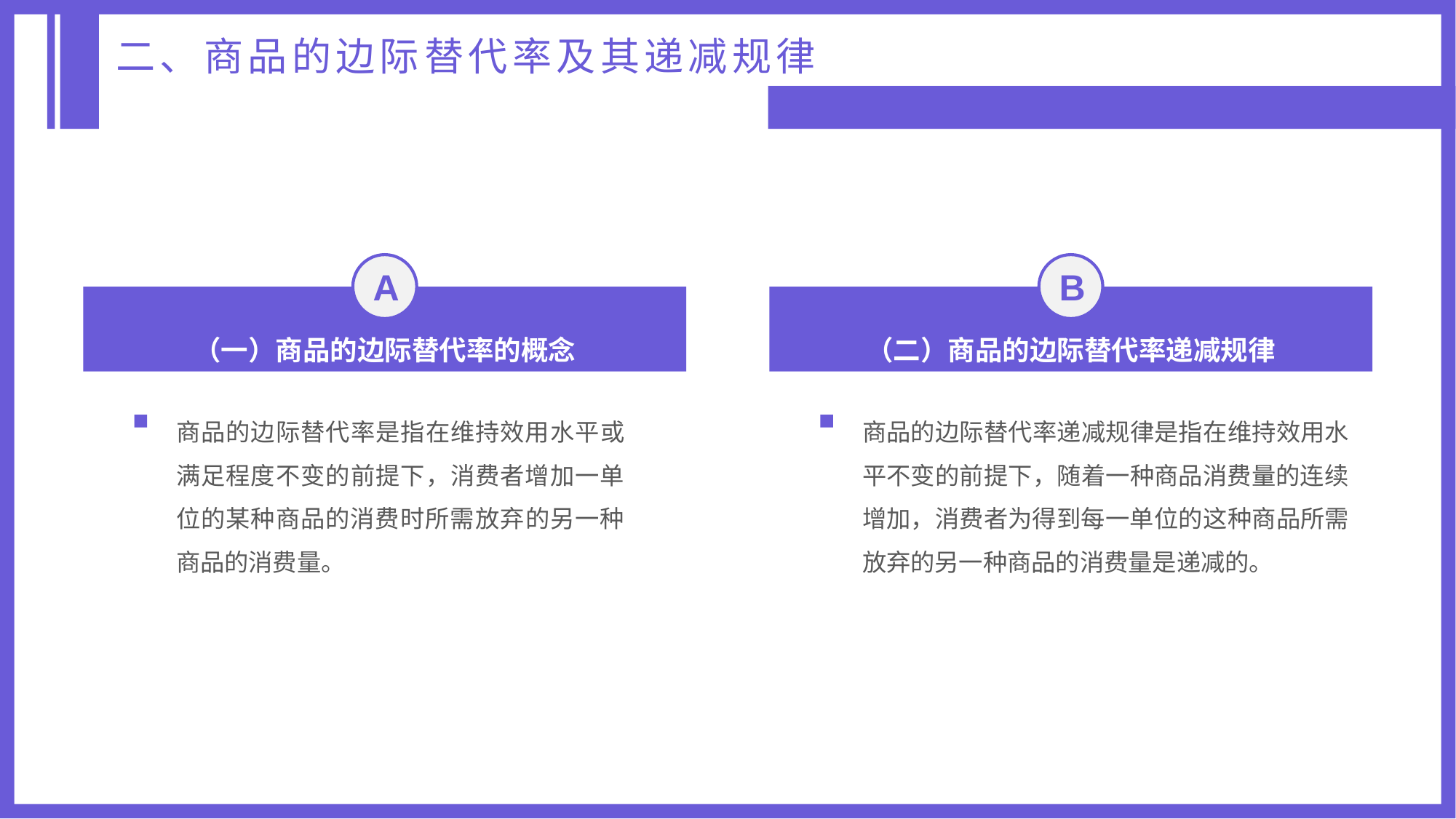

二、商品的边际替代率及其递减规律
A
B
（一）商品的边际替代率的概念
（二）商品的边际替代率递减规律
商品的边际替代率是指在维持效用水平或满足程度不变的前提下，消费者增加一单位的某种商品的消费时所需放弃的另一种商品的消费量。

商品的边际替代率递减规律是指在维持效用水平不变的前提下，随着一种商品消费量的连续增加，消费者为得到每一单位的这种商品所需放弃的另一种商品的消费量是递减的。